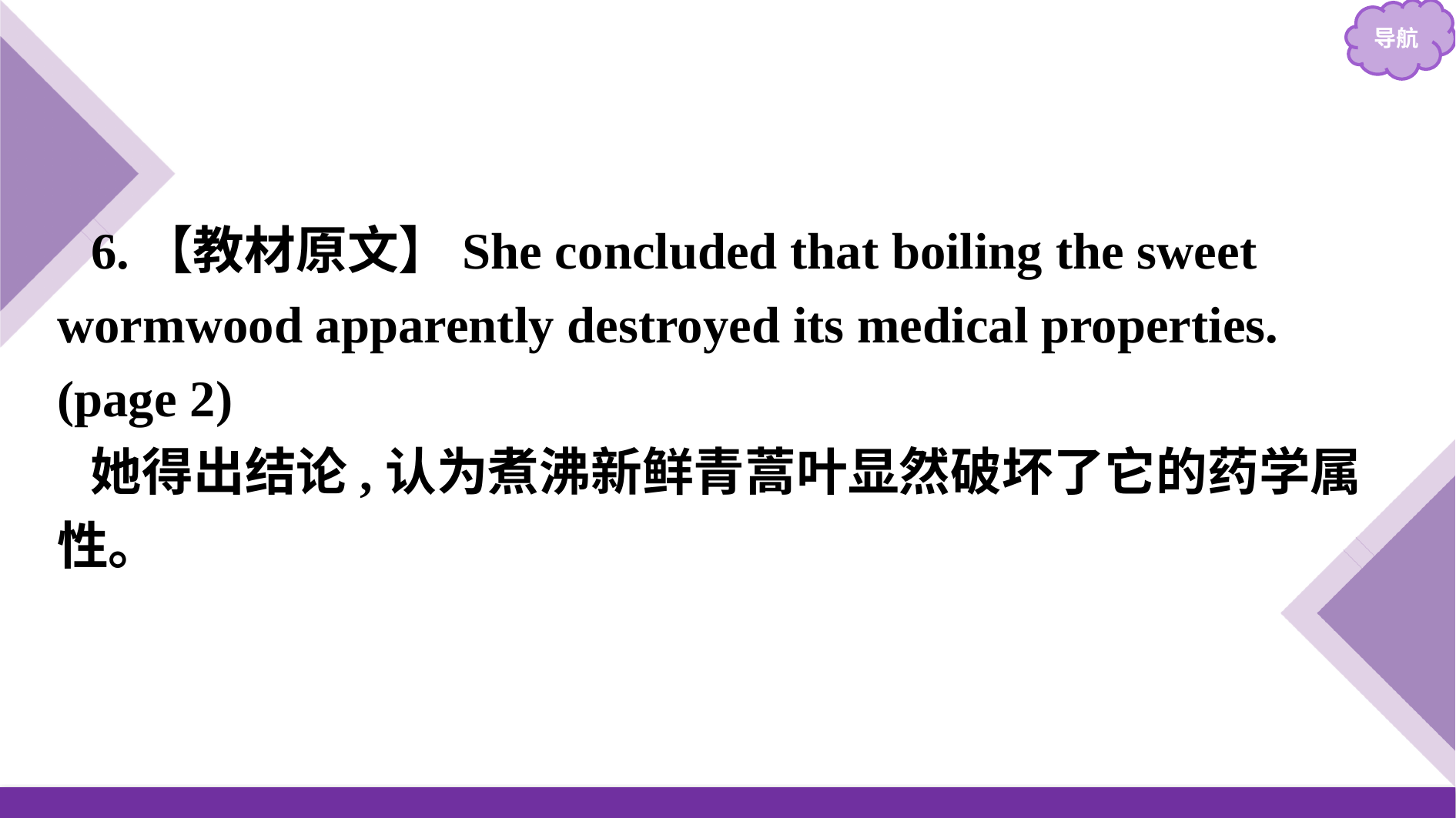

6.【教材原文】She concluded that boiling the sweet wormwood apparently destroyed its medical properties.(page 2)
她得出结论,认为煮沸新鲜青蒿叶显然破坏了它的药学属性。